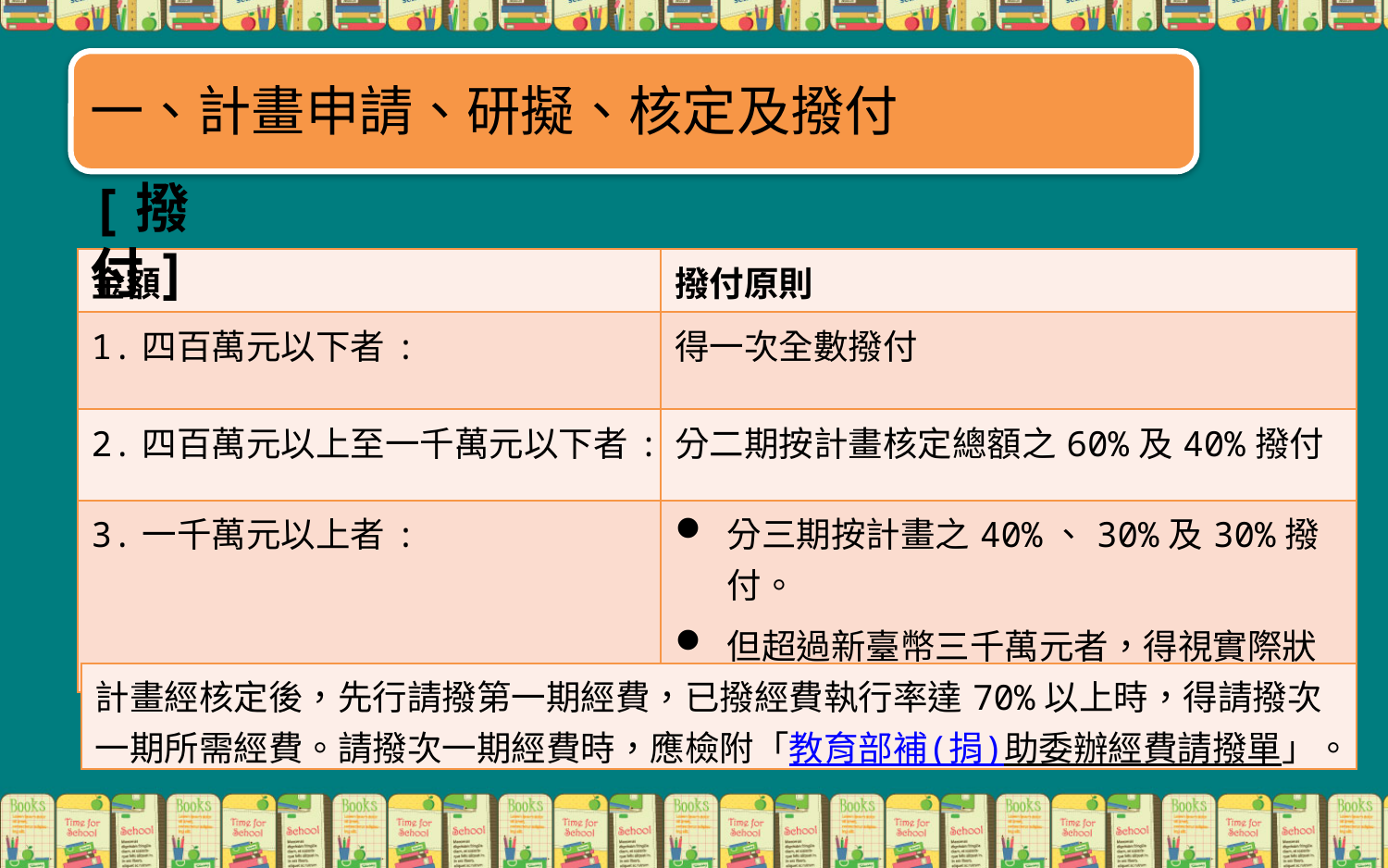

一、計畫申請、研擬、核定及撥付
[撥付]
| 金額 | 撥付原則 |
| --- | --- |
| 1.四百萬元以下者: | 得一次全數撥付 |
| 2.四百萬元以上至一千萬元以下者: | 分二期按計畫核定總額之60%及40%撥付 |
| 3.一千萬元以上者: | 分三期按計畫之40%、30%及30%撥付。 但超過新臺幣三千萬元者，得視實際狀況酌予調整。 |
| 計畫經核定後，先行請撥第一期經費，已撥經費執行率達70%以上時，得請撥次一期所需經費。請撥次一期經費時，應檢附「教育部補(捐)助委辦經費請撥單」。 |
| --- |